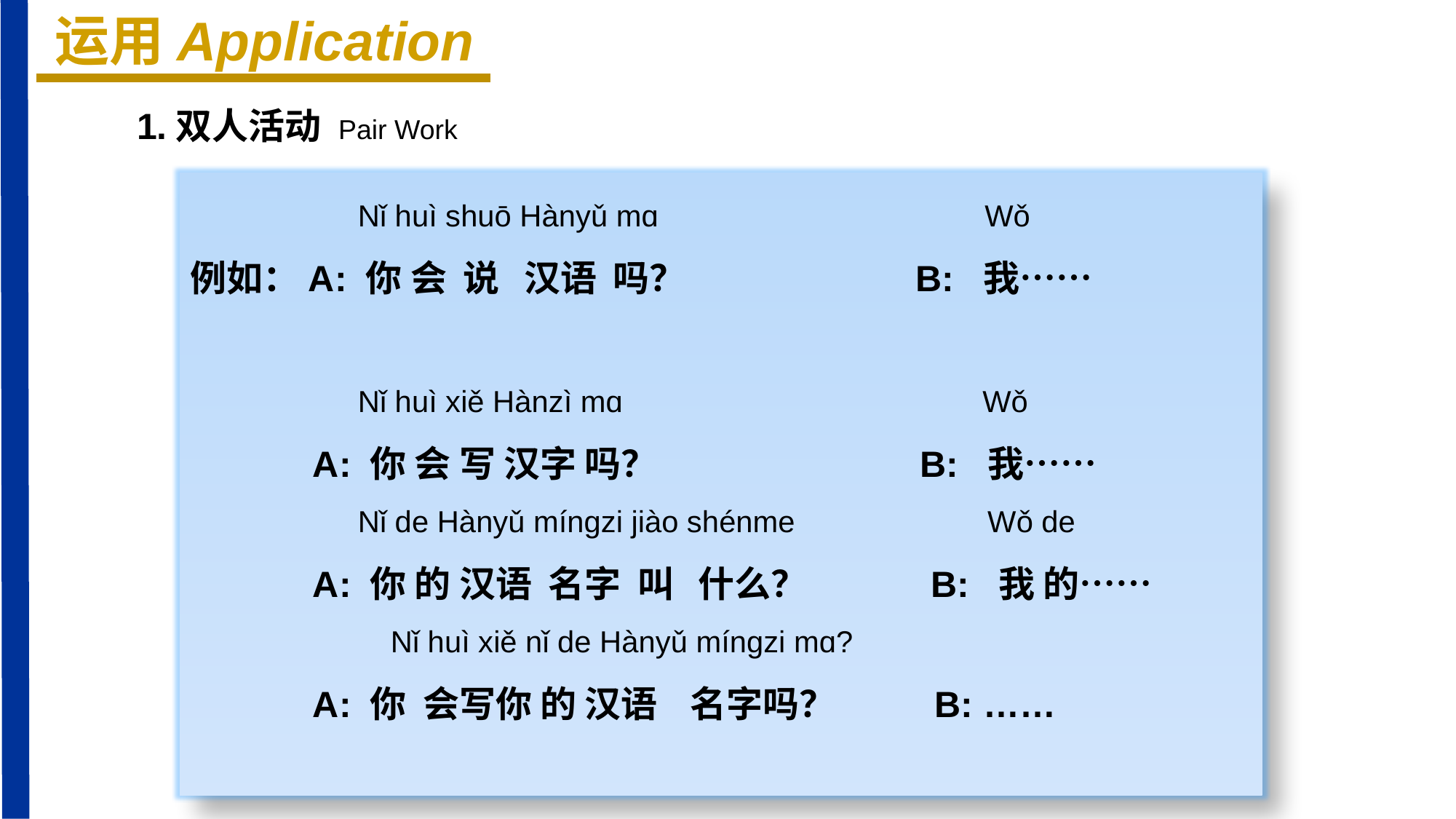

运用Application
1.双人活动 Pair Work
                    Nǐ huì shuō Hànyǔ mɑ                                       Wǒ
例如：A: 你 会  说   汉语  吗？                           B:  我……
                    Nǐ huì xiě Hànzì mɑ                                           Wǒ
            A: 你 会 写 汉字 吗？                               B:  我……
                    Nǐ de Hànyǔ mínɡzi jiào shénme                       Wǒ de
            A: 你 的 汉语  名字  叫   什么？              B:  我 的……
           Nǐ huì xiě nǐ de Hànyǔ mínɡzi mɑ?
            A: 你  会写你 的 汉语    名字吗？           B: ……